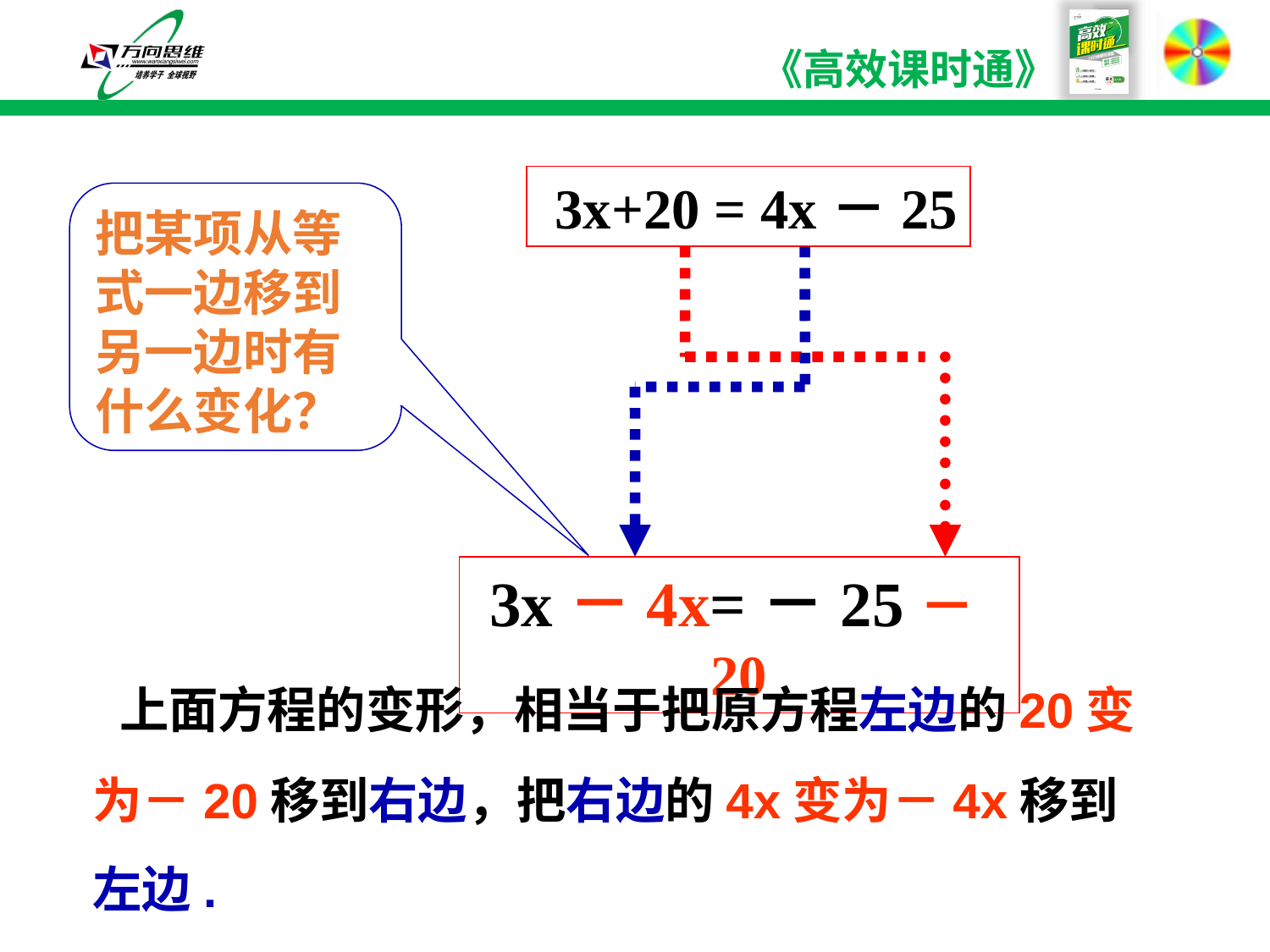

3x+20 = 4x－25
把某项从等式一边移到另一边时有什么变化？

3x－4x=－25－20
 上面方程的变形，相当于把原方程左边的20变为－20移到右边，把右边的4x变为－4x移到左边.